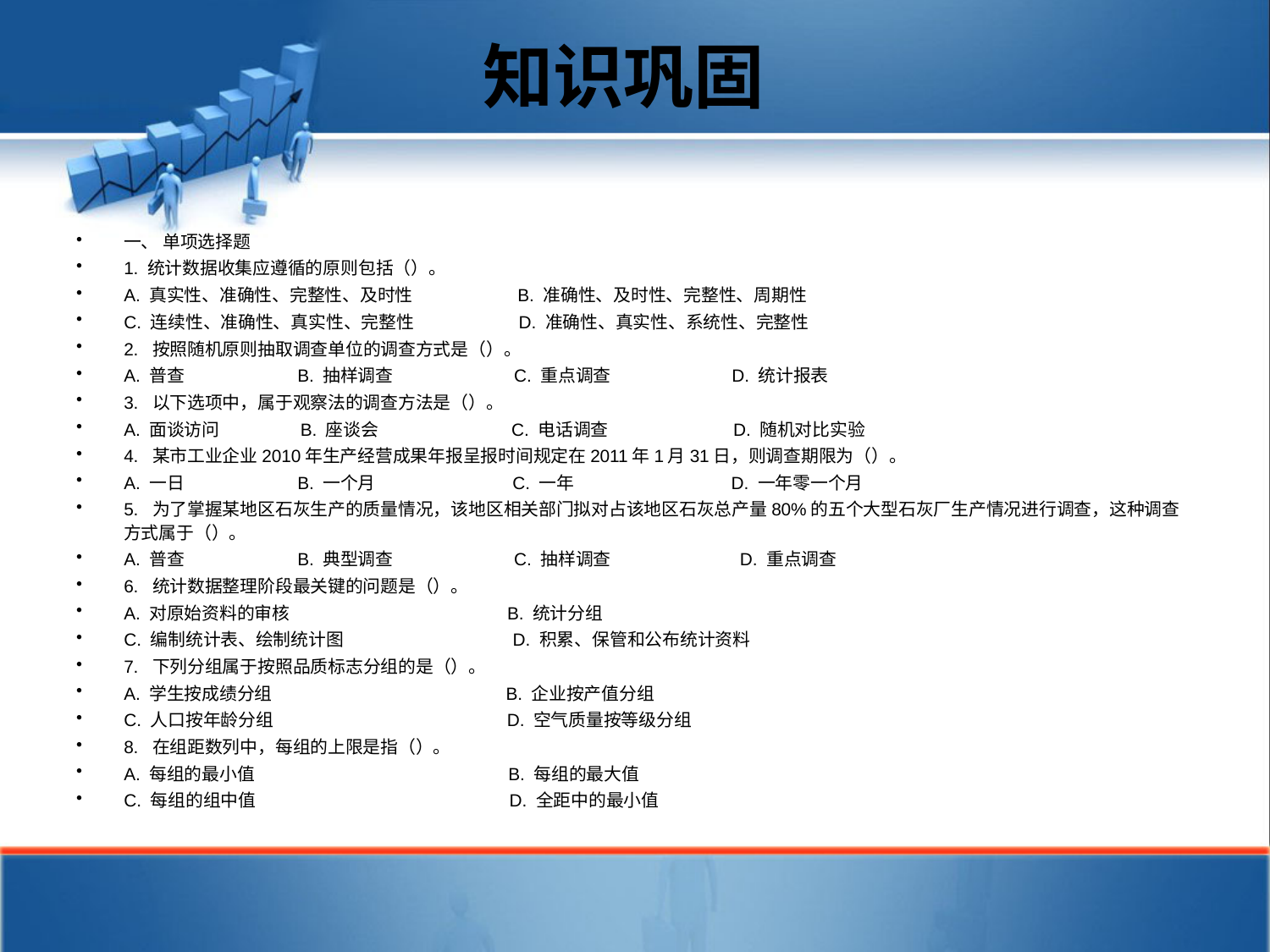

知识巩固
一、 单项选择题
1. 统计数据收集应遵循的原则包括（）。
A. 真实性、准确性、完整性、及时性                         B. 准确性、及时性、完整性、周期性
C. 连续性、准确性、真实性、完整性                         D. 准确性、真实性、系统性、完整性
2.  按照随机原则抽取调查单位的调查方式是（）。
A. 普查                           B. 抽样调查                             C. 重点调查                             D. 统计报表
3.  以下选项中，属于观察法的调查方法是（）。
A. 面谈访问                   B. 座谈会                                C. 电话调查                              D. 随机对比实验
4.  某市工业企业2010年生产经营成果年报呈报时间规定在2011年1月31日，则调查期限为（）。
A. 一日                           B. 一个月                                 C. 一年                                      D. 一年零一个月
5.  为了掌握某地区石灰生产的质量情况，该地区相关部门拟对占该地区石灰总产量80%的五个大型石灰厂生产情况进行调查，这种调查方式属于（）。
A. 普查                           B. 典型调查                             C. 抽样调查                               D. 重点调查
6.  统计数据整理阶段最关键的问题是（）。
A. 对原始资料的审核                                                     B. 统计分组
C. 编制统计表、绘制统计图                                         D. 积累、保管和公布统计资料
7.  下列分组属于按照品质标志分组的是（）。
A. 学生按成绩分组                                                         B. 企业按产值分组
C. 人口按年龄分组                                                         D. 空气质量按等级分组
8.  在组距数列中，每组的上限是指（）。
A. 每组的最小值                                                              B. 每组的最大值
C. 每组的组中值                                                              D. 全距中的最小值